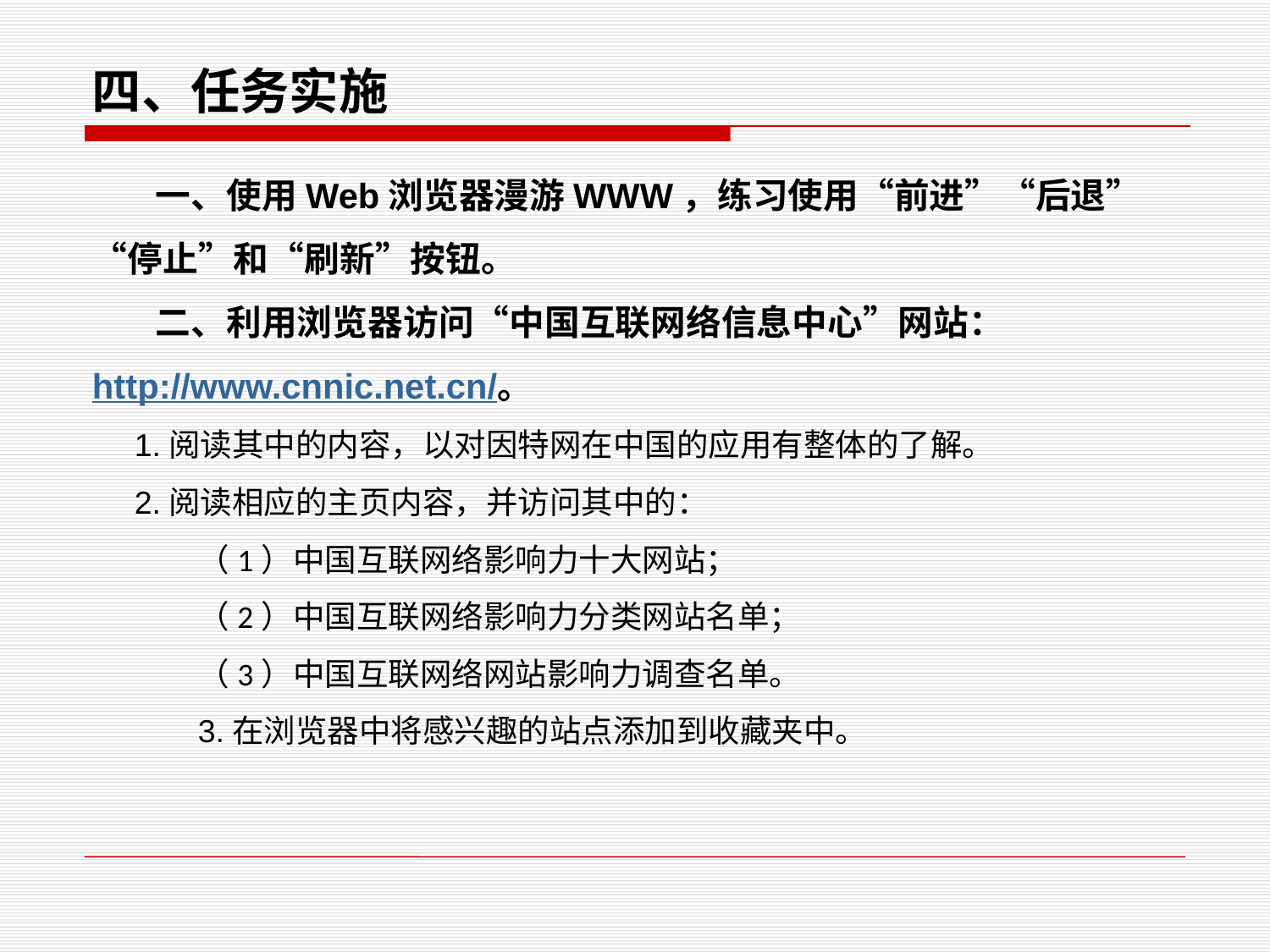

四、任务实施
一、使用Web浏览器漫游WWW，练习使用“前进”“后退”“停止”和“刷新”按钮。
二、利用浏览器访问“中国互联网络信息中心”网站：http://www.cnnic.net.cn/。
1.阅读其中的内容，以对因特网在中国的应用有整体的了解。
2.阅读相应的主页内容，并访问其中的：
（1）中国互联网络影响力十大网站；
（2）中国互联网络影响力分类网站名单；
（3）中国互联网络网站影响力调查名单。
3.在浏览器中将感兴趣的站点添加到收藏夹中。
10